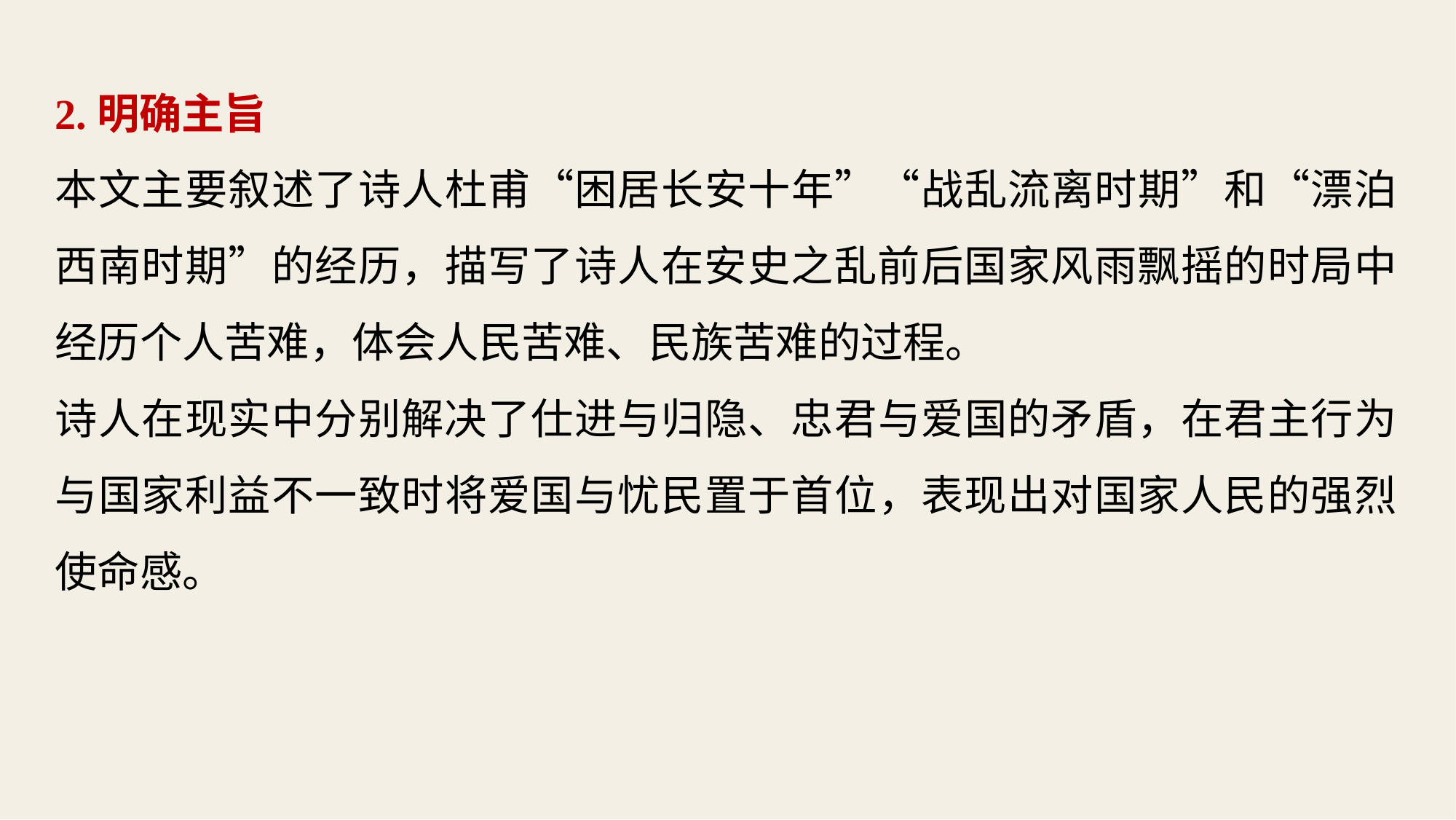

2.明确主旨
本文主要叙述了诗人杜甫“困居长安十年”“战乱流离时期”和“漂泊西南时期”的经历，描写了诗人在安史之乱前后国家风雨飘摇的时局中经历个人苦难，体会人民苦难、民族苦难的过程。
诗人在现实中分别解决了仕进与归隐、忠君与爱国的矛盾，在君主行为与国家利益不一致时将爱国与忧民置于首位，表现出对国家人民的强烈使命感。